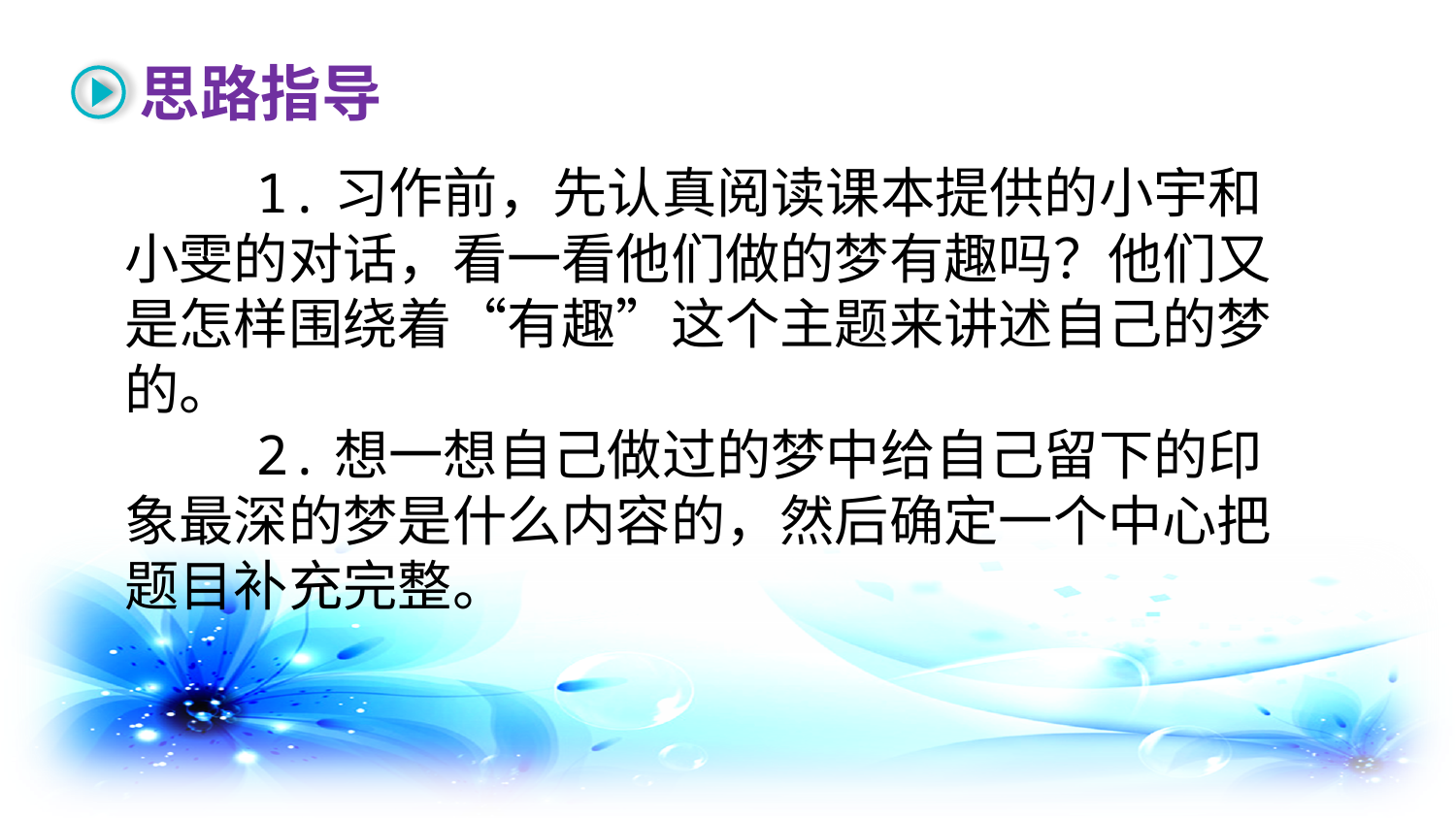

思路指导

    1.习作前，先认真阅读课本提供的小宇和小雯的对话，看一看他们做的梦有趣吗？他们又是怎样围绕着“有趣”这个主题来讲述自己的梦的。
    2.想一想自己做过的梦中给自己留下的印象最深的梦是什么内容的，然后确定一个中心把题目补充完整。